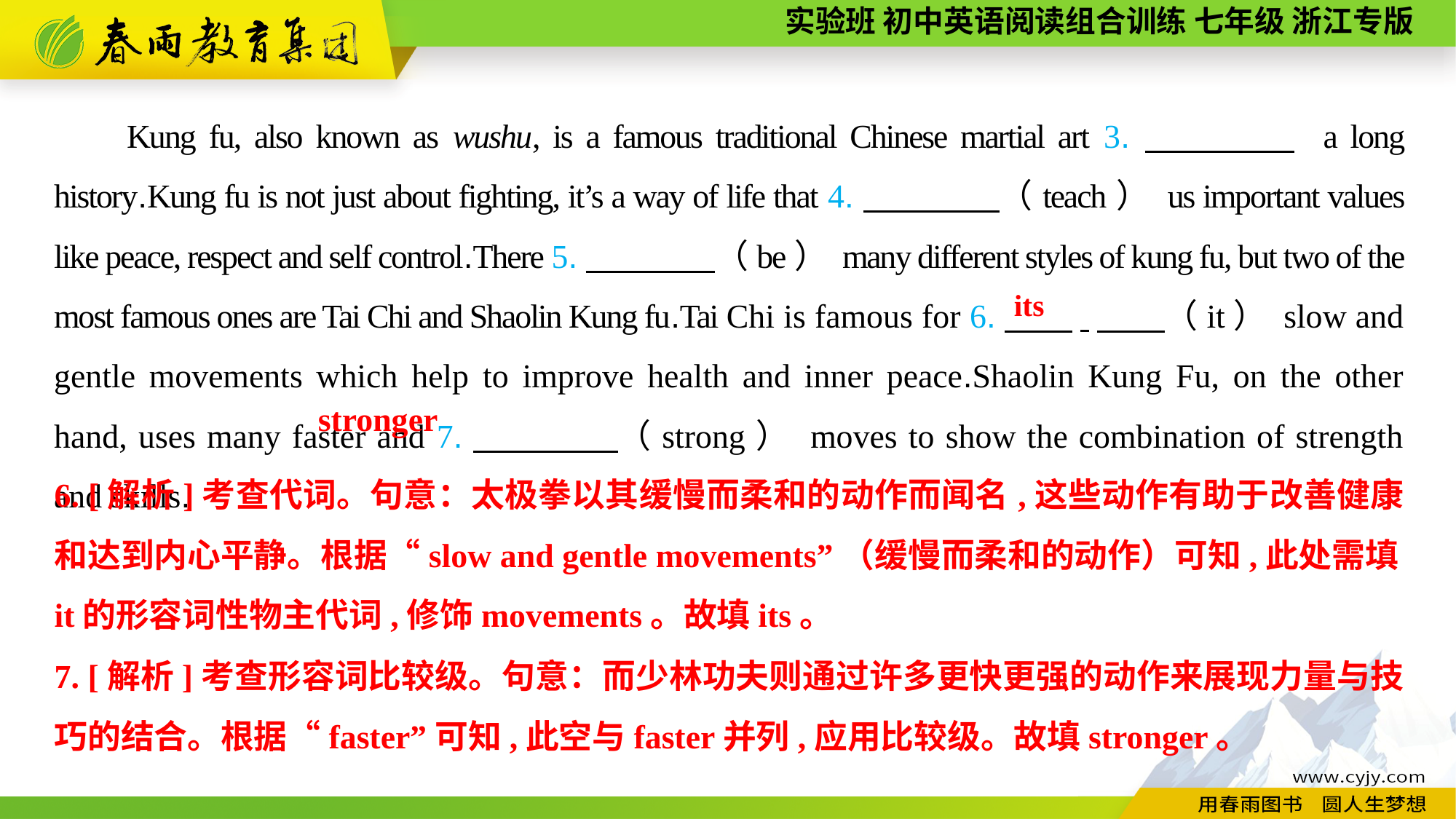

Kung fu, also known as wushu, is a famous traditional Chinese martial art 3.　　　　 a long history.Kung fu is not just about fighting, it’s a way of life that 4.　　　　（teach） us important values like peace, respect and self control.There 5.　　　　（be） many different styles of kung fu, but two of the most famous ones are Tai Chi and Shaolin Kung fu.Tai Chi is famous for 6.　　.　　（it） slow and gentle movements which help to improve health and inner peace.Shaolin Kung Fu, on the other hand, uses many faster and 7.　　　　（strong） moves to show the combination of strength and skills.
its
stronger
6. [解析]考查代词。句意：太极拳以其缓慢而柔和的动作而闻名,这些动作有助于改善健康和达到内心平静。根据“slow and gentle movements”（缓慢而柔和的动作）可知,此处需填it的形容词性物主代词,修饰movements。故填its。
7. [解析]考查形容词比较级。句意：而少林功夫则通过许多更快更强的动作来展现力量与技巧的结合。根据“faster”可知,此空与faster并列,应用比较级。故填stronger。